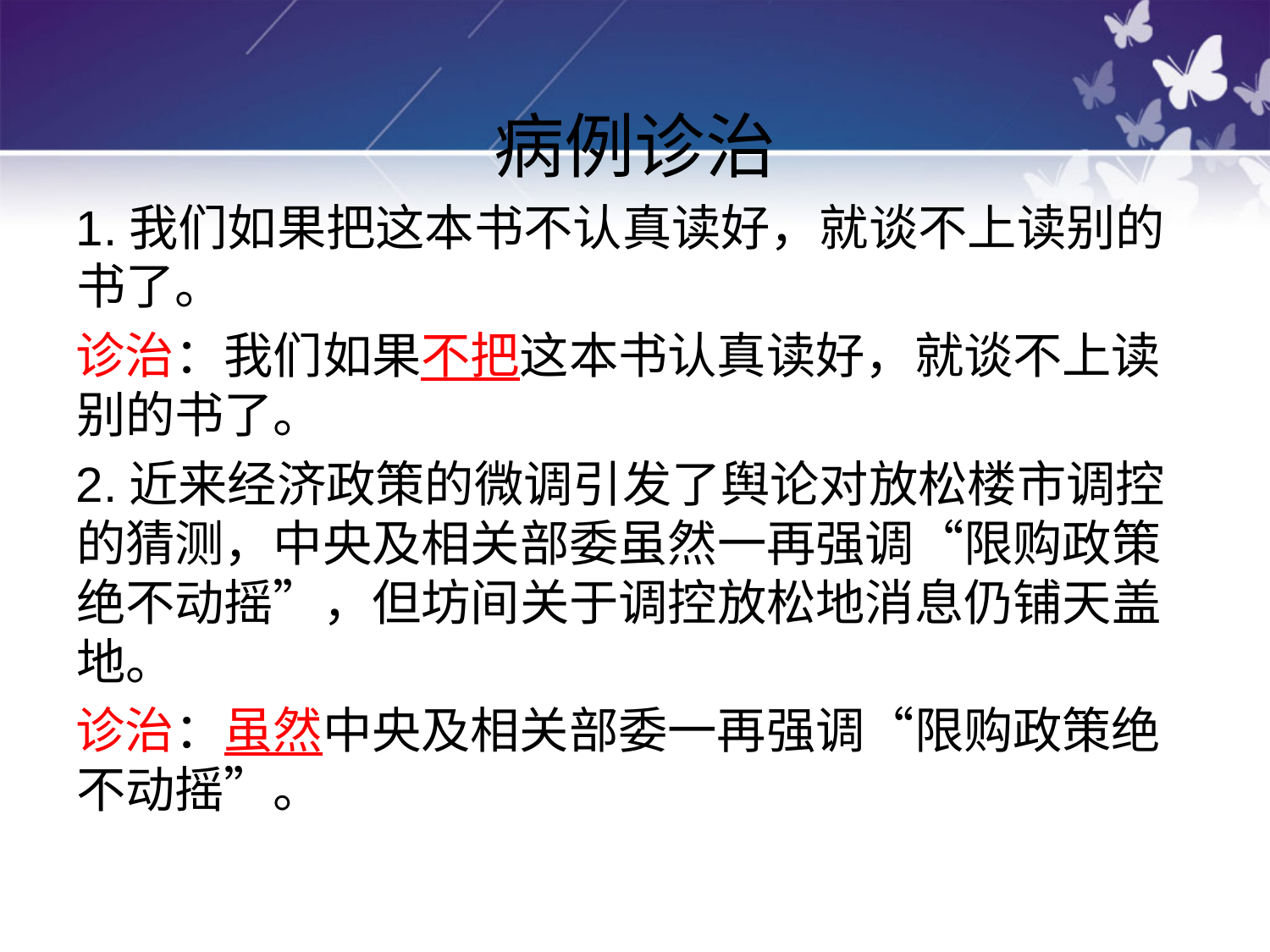

病例诊治
1.我们如果把这本书不认真读好，就谈不上读别的书了。
诊治：我们如果不把这本书认真读好，就谈不上读别的书了。
2.近来经济政策的微调引发了舆论对放松楼市调控的猜测，中央及相关部委虽然一再强调“限购政策绝不动摇”，但坊间关于调控放松地消息仍铺天盖地。
诊治：虽然中央及相关部委一再强调“限购政策绝不动摇”。